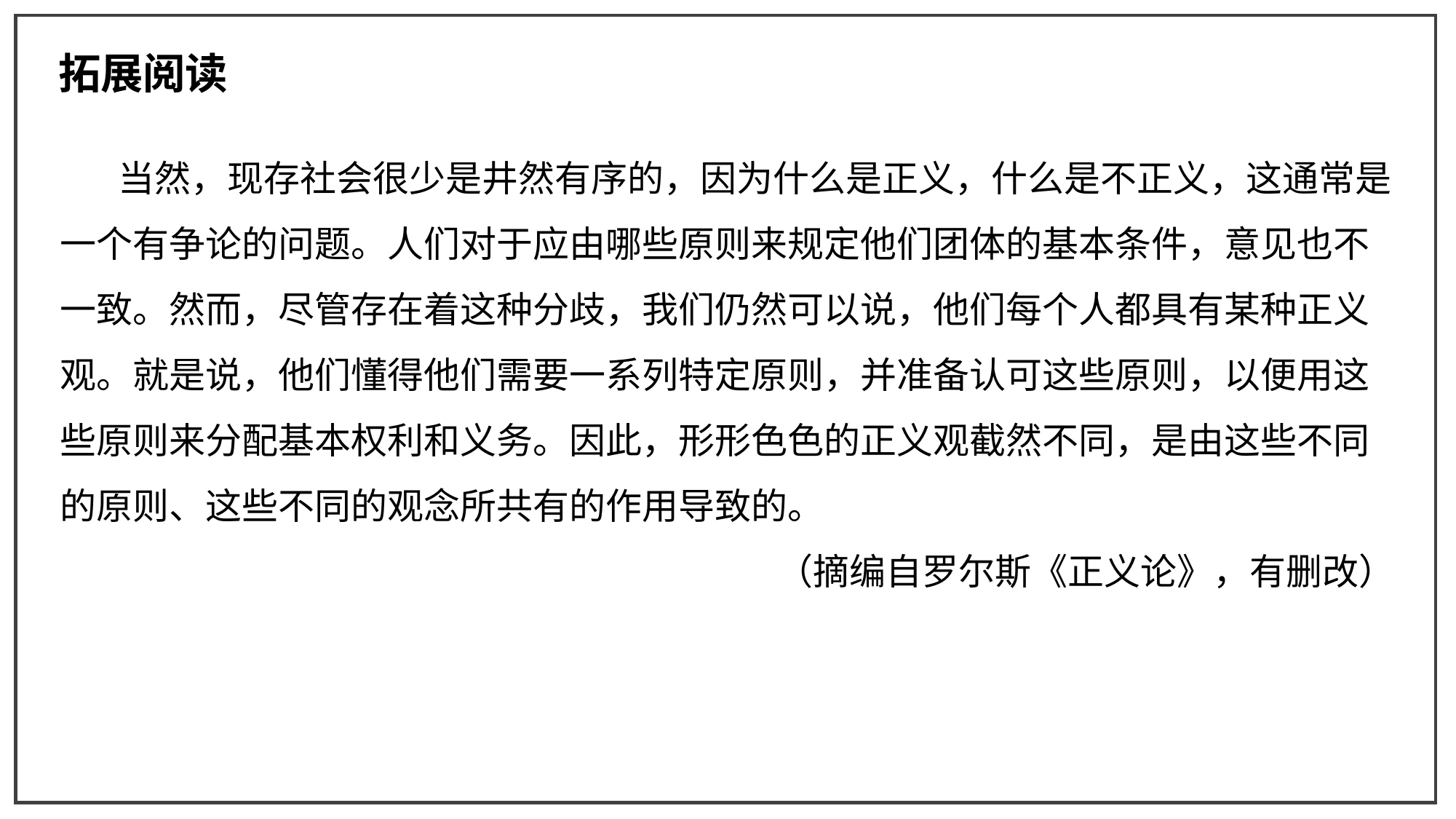

拓展阅读
      当然，现存社会很少是井然有序的，因为什么是正义，什么是不正义，这通常是一个有争论的问题。人们对于应由哪些原则来规定他们团体的基本条件，意见也不一致。然而，尽管存在着这种分歧，我们仍然可以说，他们每个人都具有某种正义观。就是说，他们懂得他们需要一系列特定原则，并准备认可这些原则，以便用这些原则来分配基本权利和义务。因此，形形色色的正义观截然不同，是由这些不同的原则、这些不同的观念所共有的作用导致的。
（摘编自罗尔斯《正义论》，有删改）